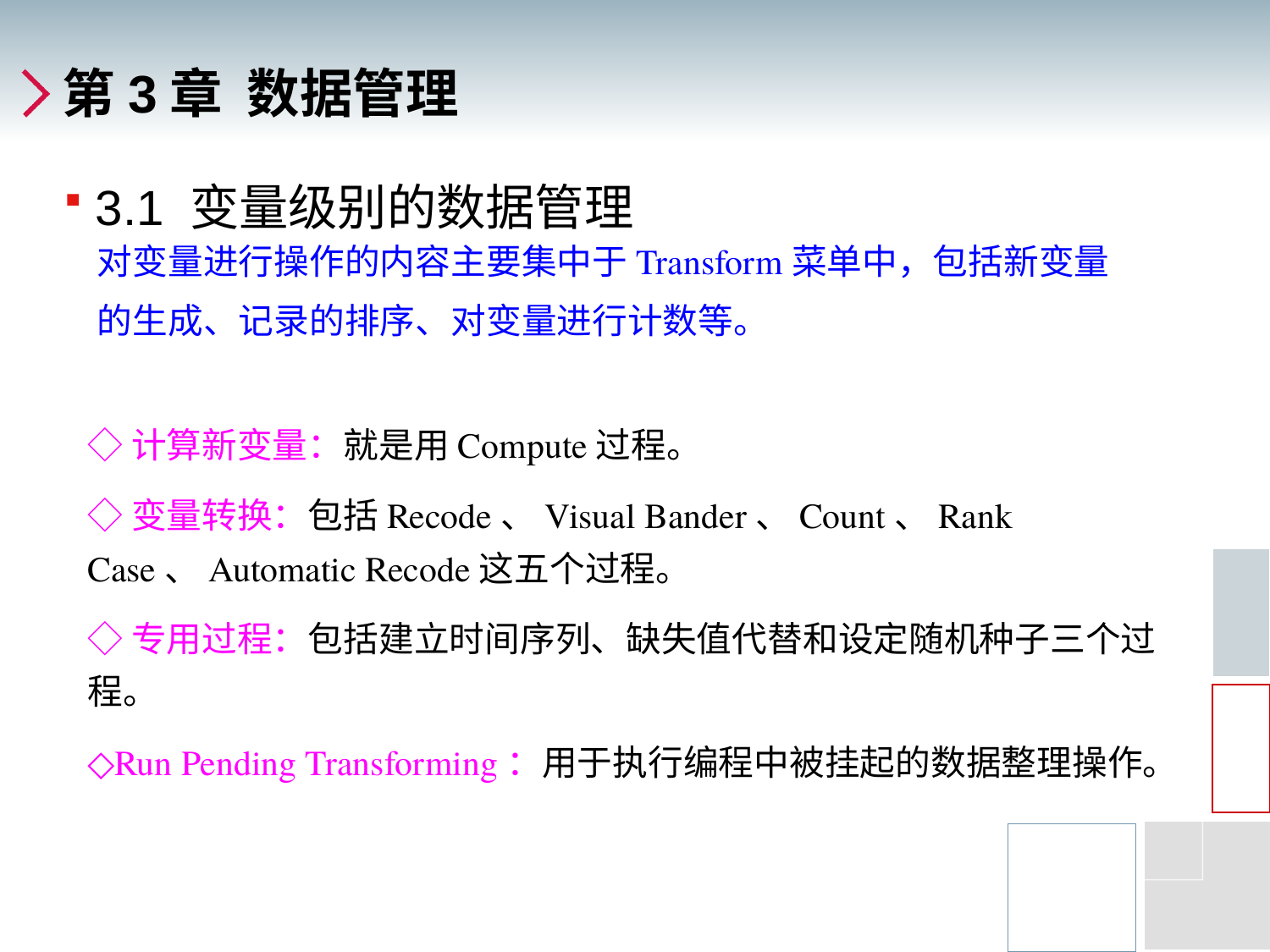

# 第3章  数据管理
3.1 变量级别的数据管理
对变量进行操作的内容主要集中于Transform菜单中，包括新变量的生成、记录的排序、对变量进行计数等。
◇计算新变量：就是用Compute过程。
◇变量转换：包括Recode、Visual Bander、Count、Rank Case、Automatic Recode这五个过程。
◇专用过程：包括建立时间序列、缺失值代替和设定随机种子三个过程。
◇Run Pending Transforming：用于执行编程中被挂起的数据整理操作。